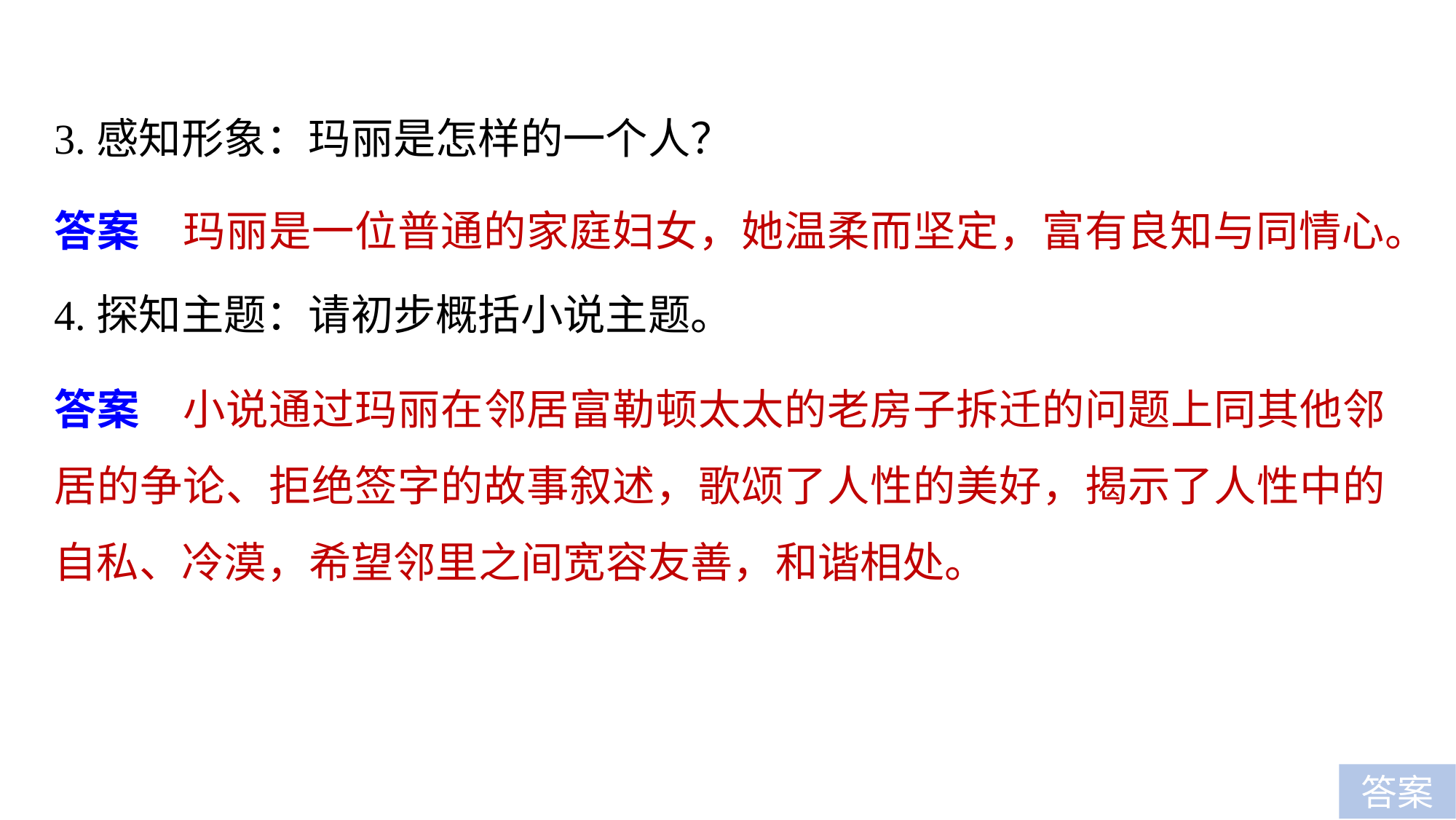

3.感知形象：玛丽是怎样的一个人？
答案　玛丽是一位普通的家庭妇女，她温柔而坚定，富有良知与同情心。
4.探知主题：请初步概括小说主题。
答案　小说通过玛丽在邻居富勒顿太太的老房子拆迁的问题上同其他邻居的争论、拒绝签字的故事叙述，歌颂了人性的美好，揭示了人性中的自私、冷漠，希望邻里之间宽容友善，和谐相处。
答案